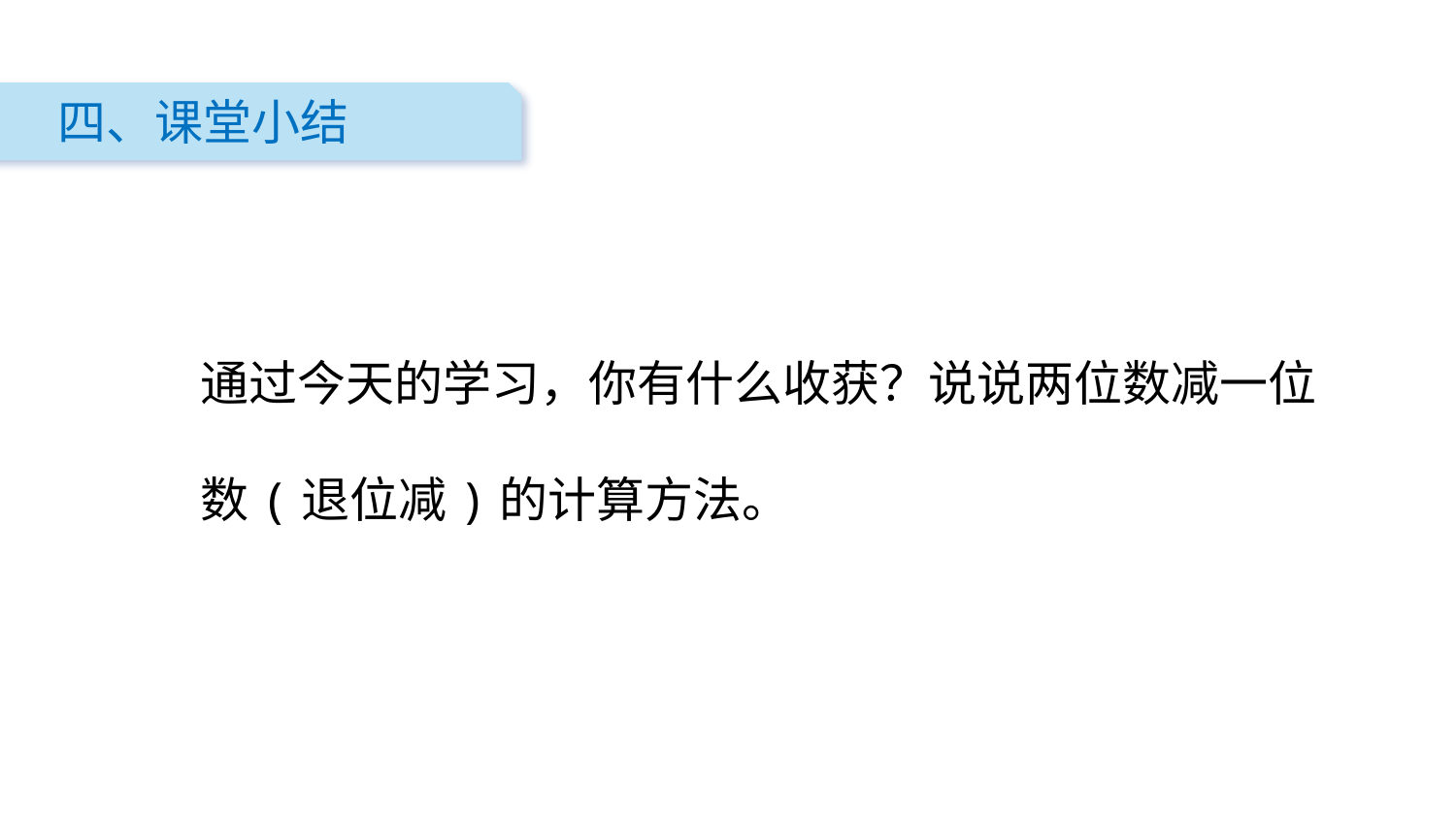

四、课堂小结
通过今天的学习，你有什么收获？说说两位数减一位数(退位减)的计算方法。